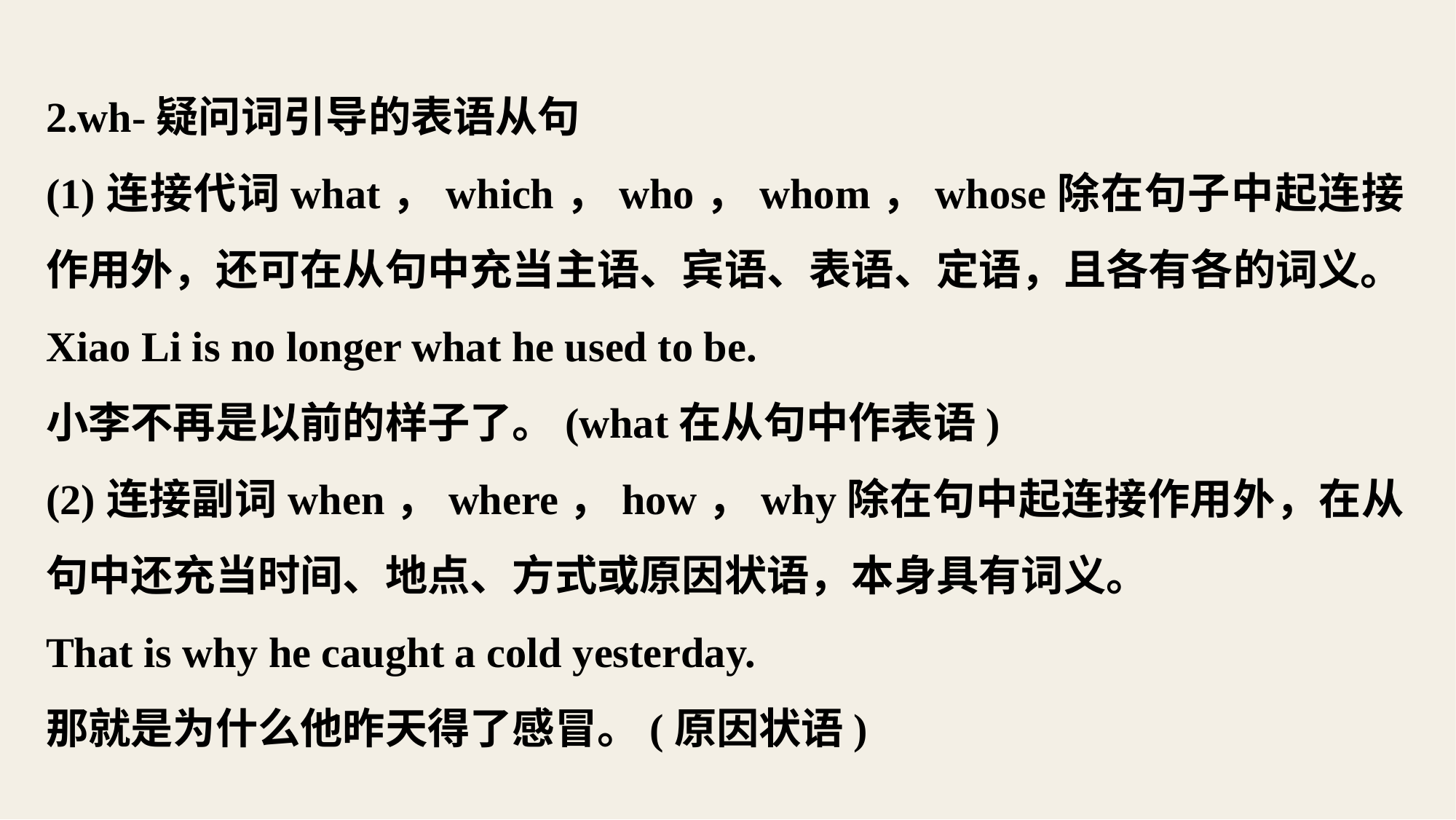

2.wh-疑问词引导的表语从句
(1)连接代词what，which，who，whom，whose除在句子中起连接作用外，还可在从句中充当主语、宾语、表语、定语，且各有各的词义。
Xiao Li is no longer what he used to be.
小李不再是以前的样子了。(what在从句中作表语)
(2)连接副词when，where，how，why除在句中起连接作用外，在从句中还充当时间、地点、方式或原因状语，本身具有词义。
That is why he caught a cold yesterday.
那就是为什么他昨天得了感冒。(原因状语)